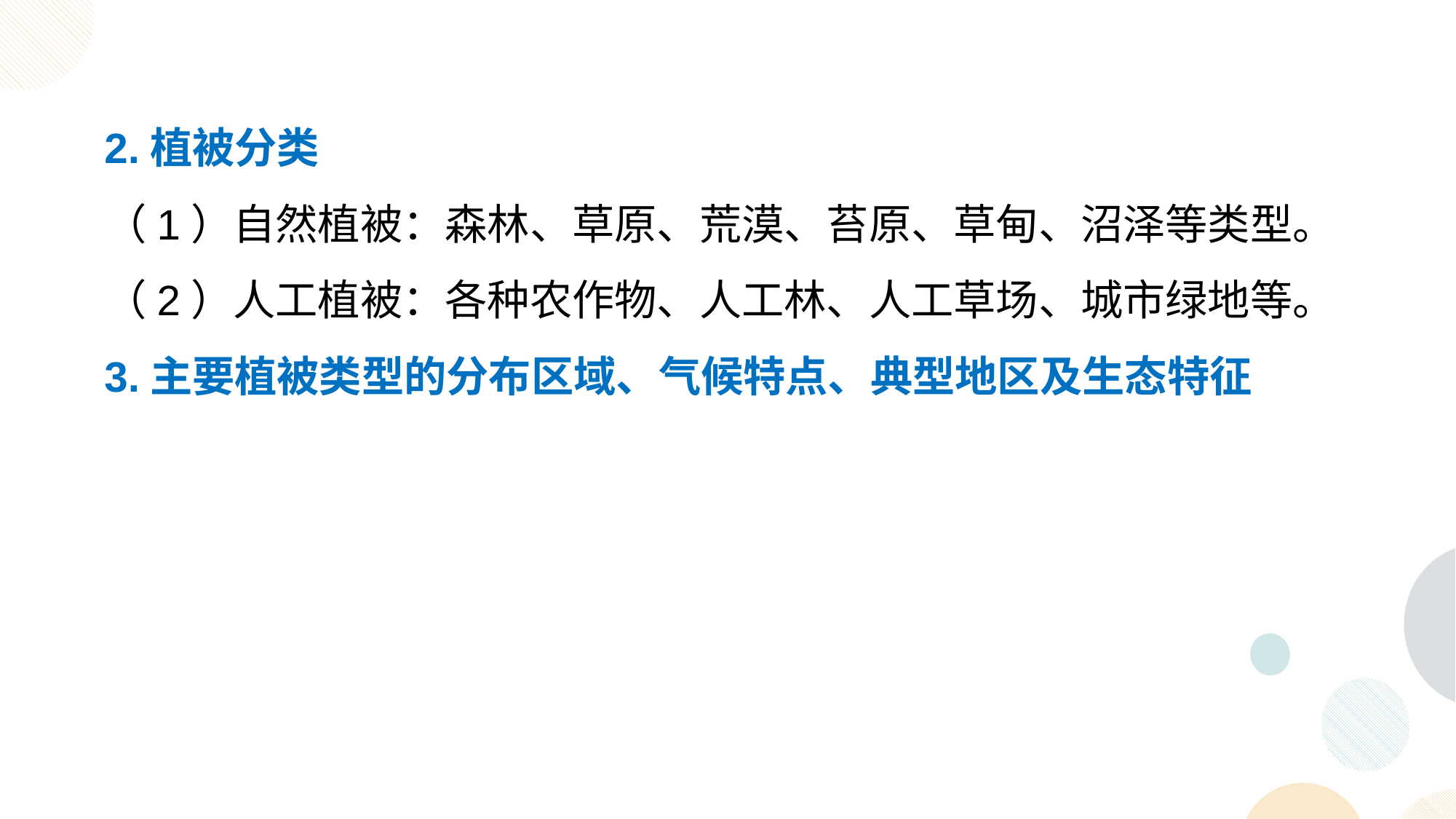

2.植被分类
（1）自然植被：森林、草原、荒漠、苔原、草甸、沼泽等类型。
（2）人工植被：各种农作物、人工林、人工草场、城市绿地等。
3.主要植被类型的分布区域、气候特点、典型地区及生态特征